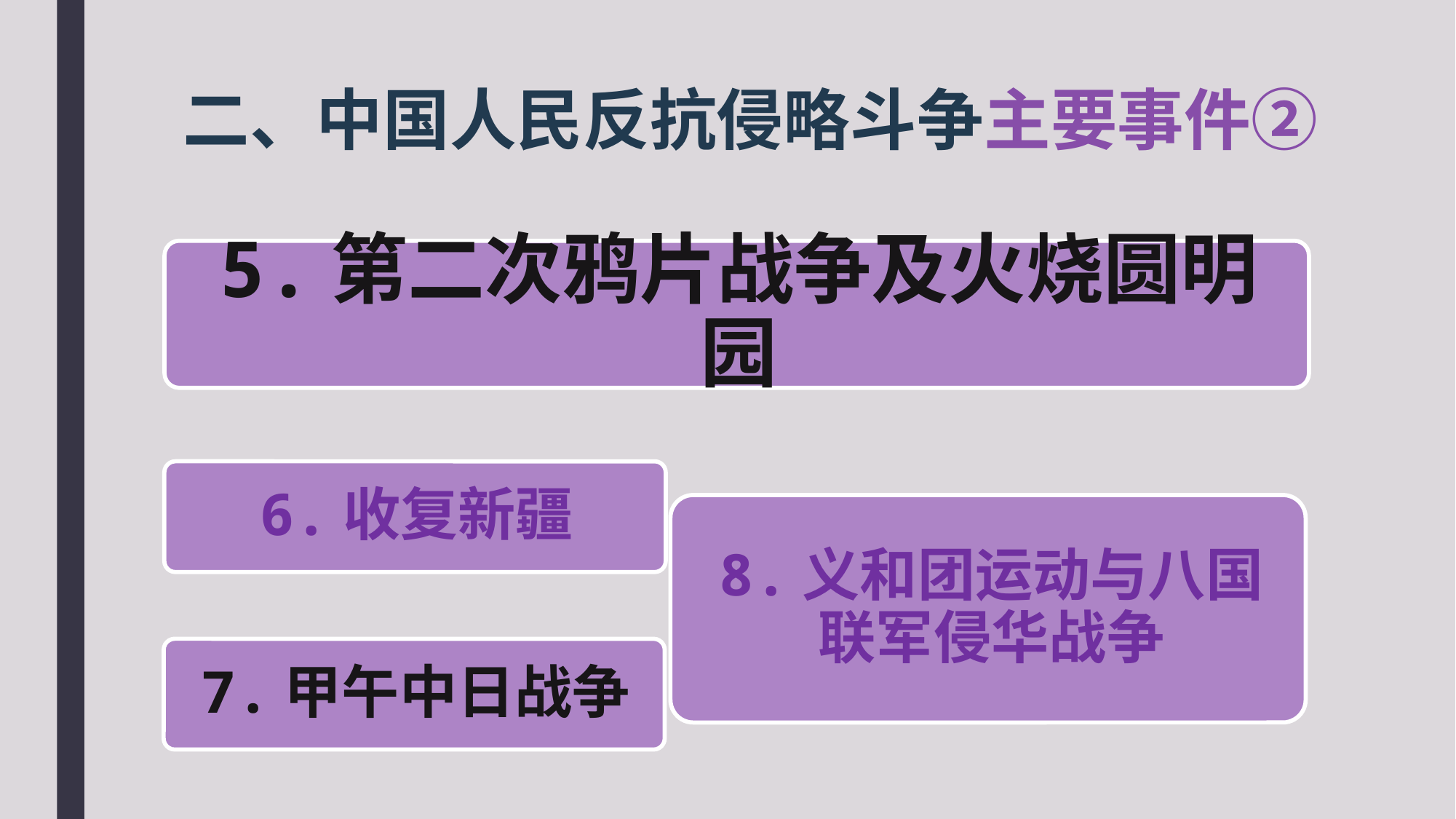

# 二、中国人民反抗侵略斗争主要事件②
5.第二次鸦片战争及火烧圆明园
6.收复新疆
7.甲午中日战争
8.义和团运动与八国联军侵华战争